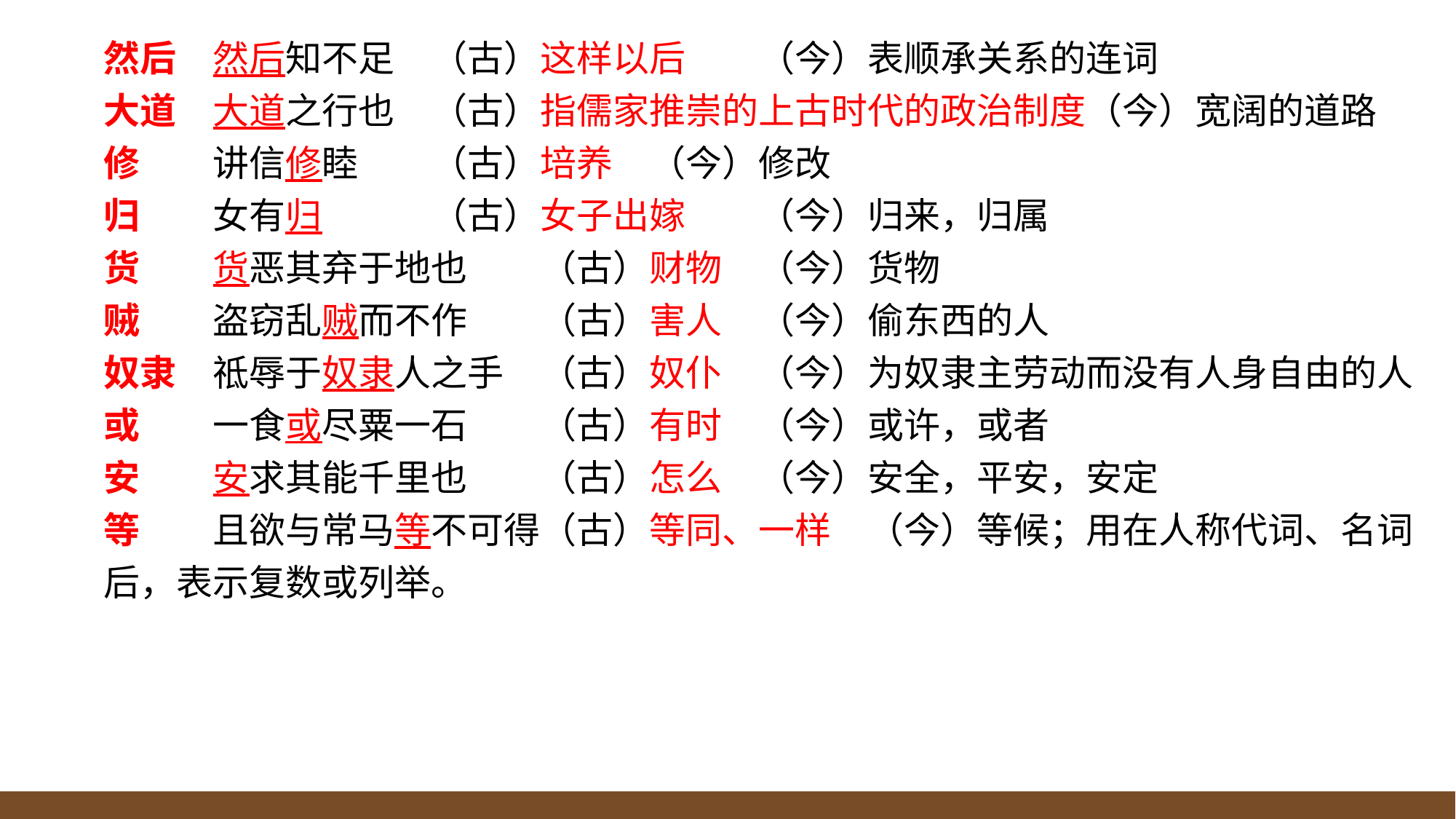

然后	然后知不足	（古）这样以后	（今）表顺承关系的连词
大道	大道之行也	（古）指儒家推崇的上古时代的政治制度（今）宽阔的道路
修	讲信修睦	（古）培养	（今）修改
归	女有归	（古）女子出嫁	（今）归来，归属
货	货恶其弃于地也	（古）财物	（今）货物
贼	盗窃乱贼而不作	（古）害人	（今）偷东西的人
奴隶	祗辱于奴隶人之手	（古）奴仆	（今）为奴隶主劳动而没有人身自由的人
或	一食或尽粟一石	（古）有时	（今）或许，或者
安	安求其能千里也	（古）怎么	（今）安全，平安，安定
等	且欲与常马等不可得（古）等同、一样	（今）等候；用在人称代词、名词后，表示复数或列举。